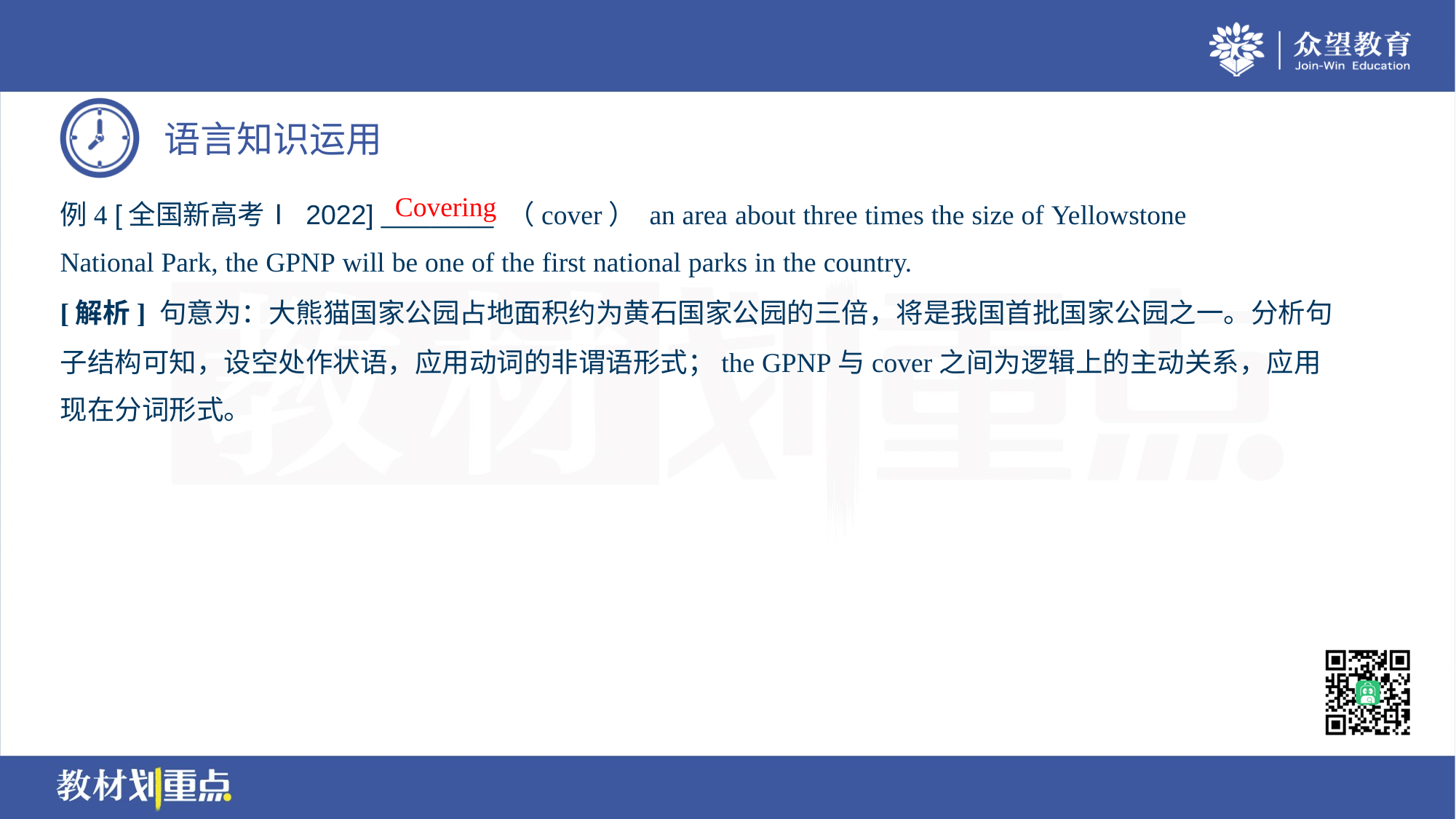

Covering
例4 [全国新高考Ⅰ 2022] _________ （cover） an area about three times the size of Yellowstone
National Park, the GPNP will be one of the first national parks in the country.
[解析] 句意为：大熊猫国家公园占地面积约为黄石国家公园的三倍，将是我国首批国家公园之一。分析句
子结构可知，设空处作状语，应用动词的非谓语形式；the GPNP与cover之间为逻辑上的主动关系，应用
现在分词形式。